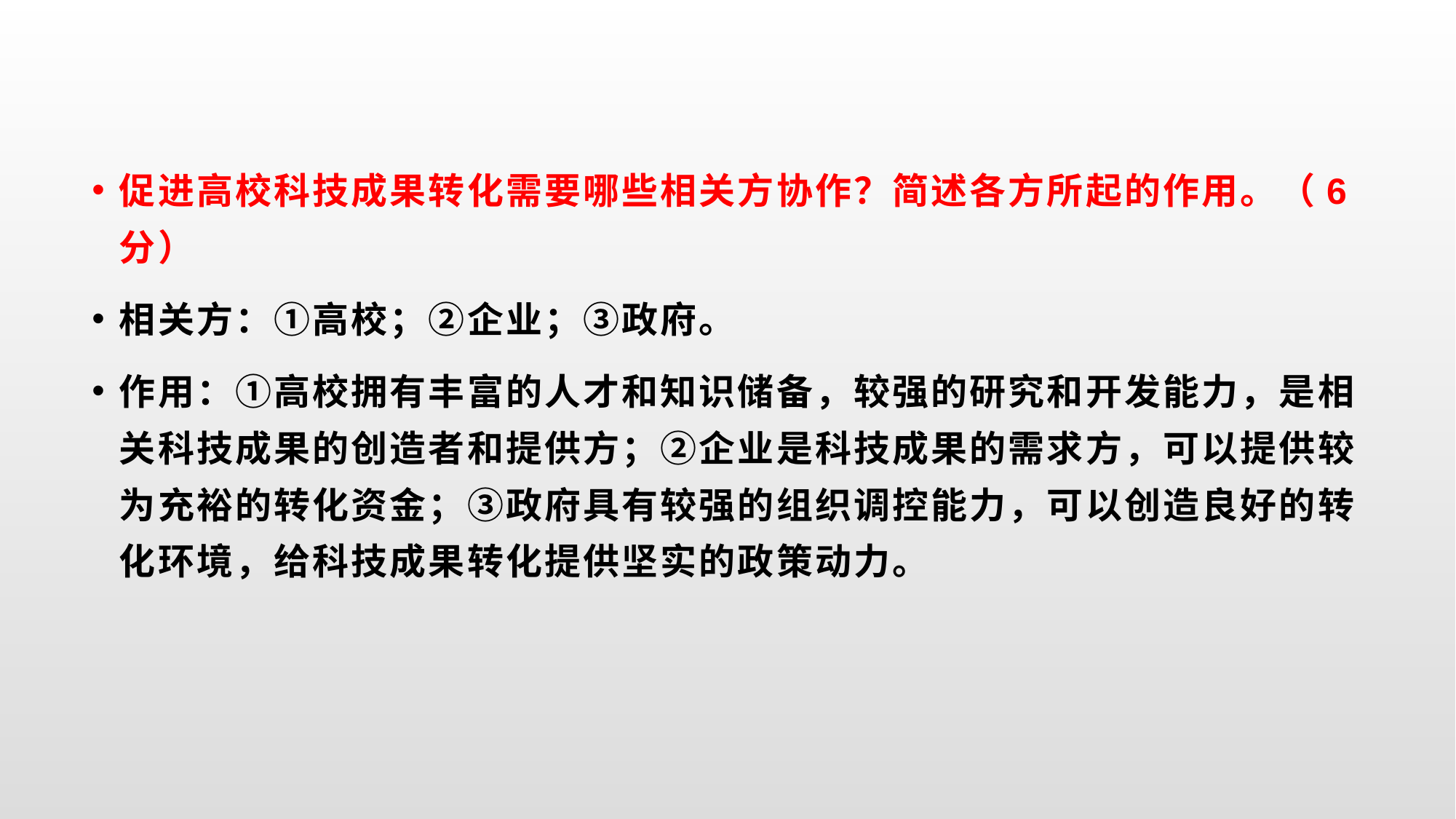

#
促进高校科技成果转化需要哪些相关方协作？简述各方所起的作用。（6分）
相关方：①高校；②企业；③政府。
作用：①高校拥有丰富的人才和知识储备，较强的研究和开发能力，是相关科技成果的创造者和提供方；②企业是科技成果的需求方，可以提供较为充裕的转化资金；③政府具有较强的组织调控能力，可以创造良好的转化环境，给科技成果转化提供坚实的政策动力。